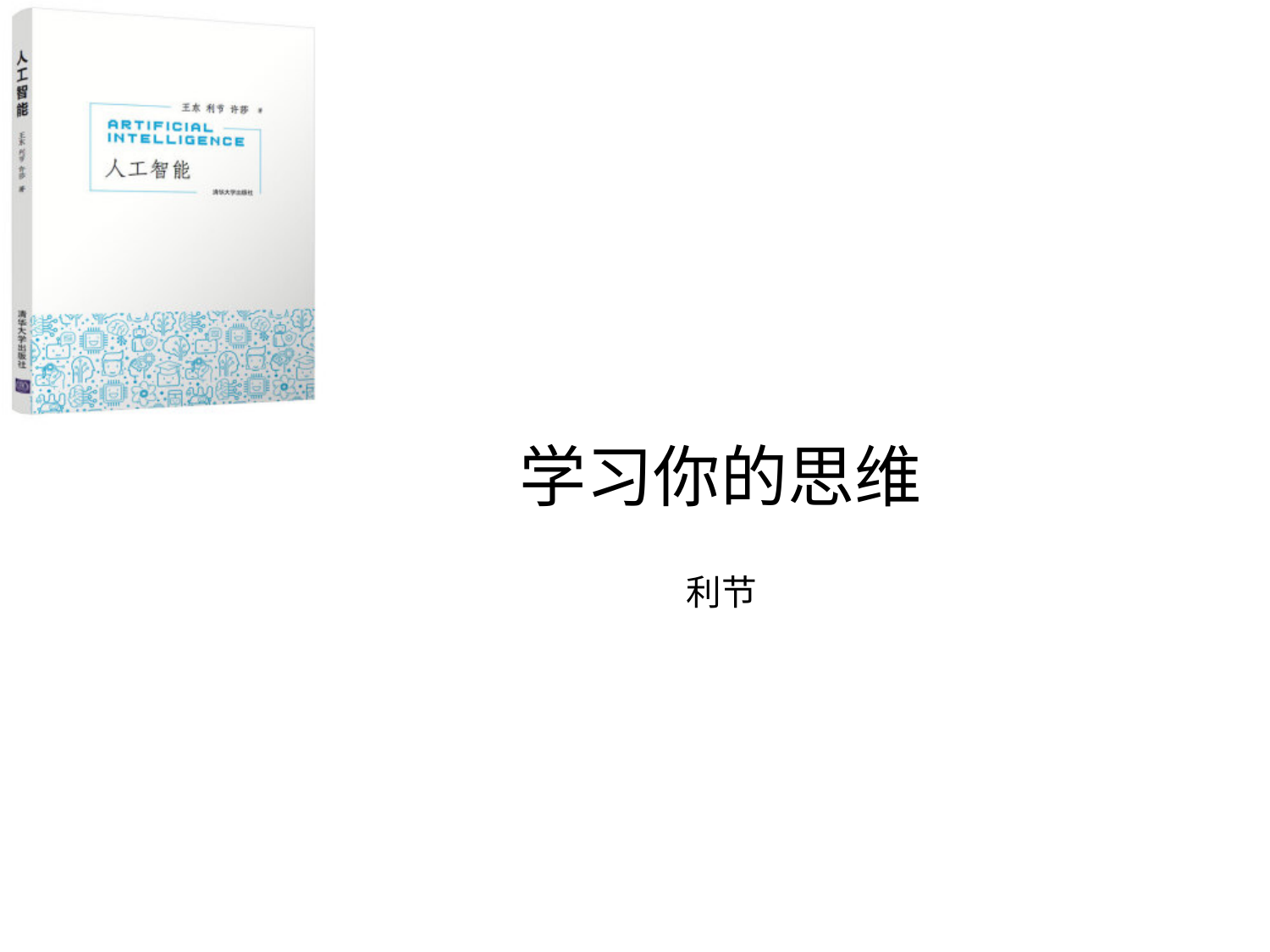

# 学习你的思维
利节
Credit to Shiyue Zhang@Tsinghua